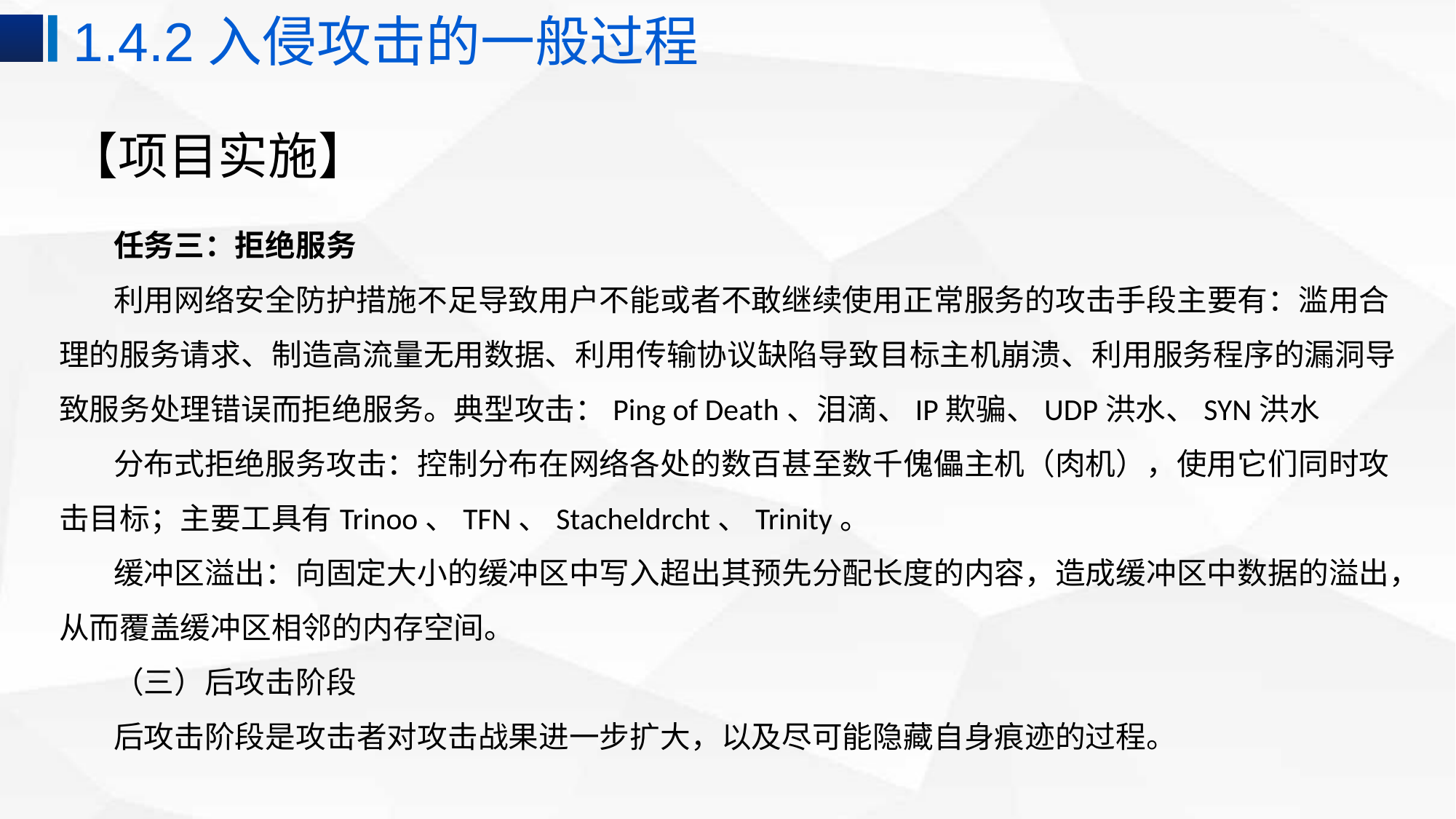

1.4.2入侵攻击的一般过程

# 【项目实施】
任务三：拒绝服务
利用网络安全防护措施不足导致用户不能或者不敢继续使用正常服务的攻击手段主要有：滥用合理的服务请求、制造高流量无用数据、利用传输协议缺陷导致目标主机崩溃、利用服务程序的漏洞导致服务处理错误而拒绝服务。典型攻击：Ping of Death、泪滴、IP欺骗、UDP洪水、SYN洪水
分布式拒绝服务攻击：控制分布在网络各处的数百甚至数千傀儡主机（肉机），使用它们同时攻击目标；主要工具有Trinoo、TFN、Stacheldrcht、Trinity。
缓冲区溢出：向固定大小的缓冲区中写入超出其预先分配长度的内容，造成缓冲区中数据的溢出，从而覆盖缓冲区相邻的内存空间。
（三）后攻击阶段
后攻击阶段是攻击者对攻击战果进一步扩大，以及尽可能隐藏自身痕迹的过程。